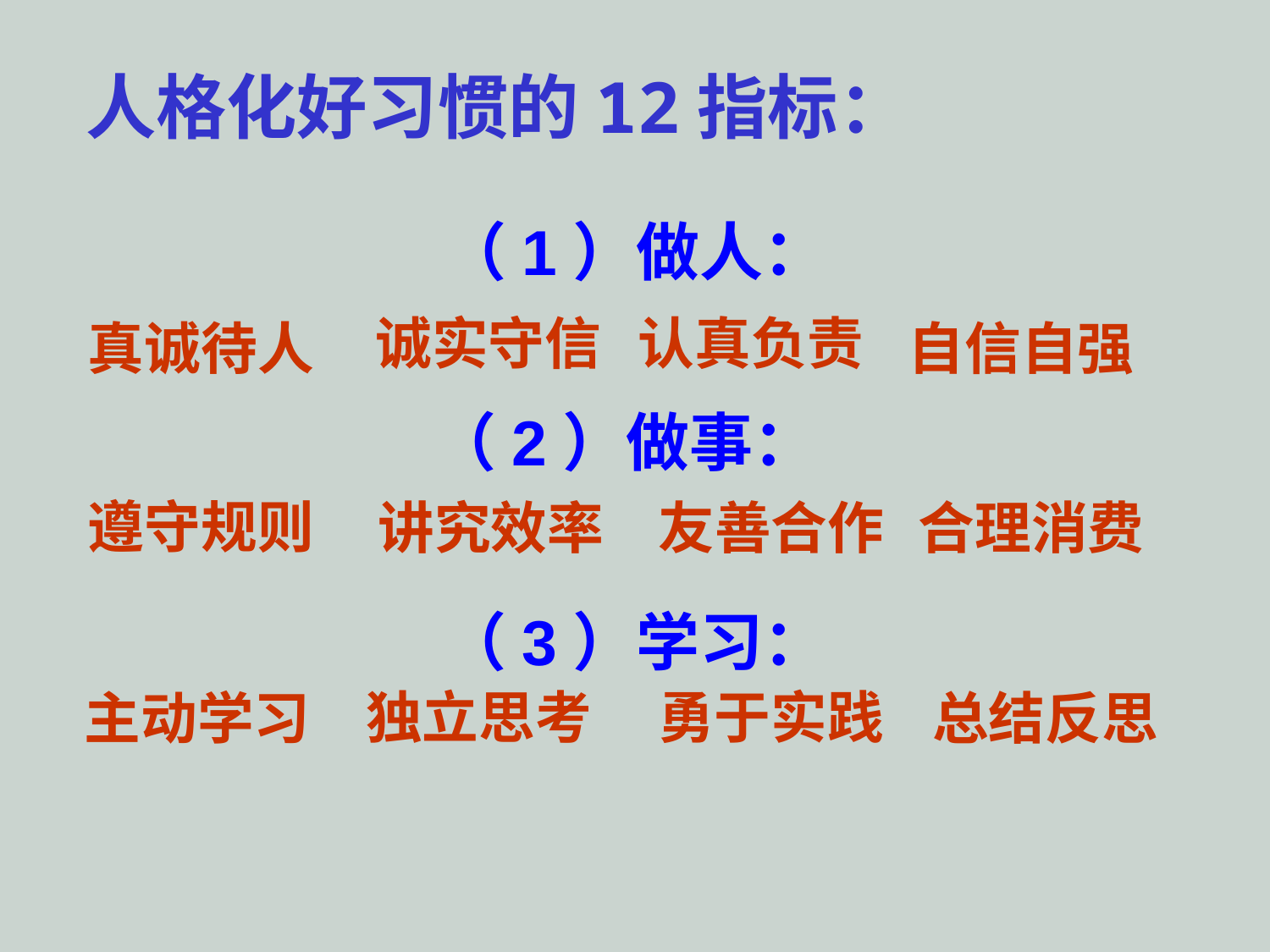

人格化好习惯的12指标：
（1）做人：
诚实守信
认真负责
真诚待人
自信自强
（2）做事：
遵守规则
讲究效率
友善合作
合理消费
（3）学习：
独立思考
勇于实践
主动学习
总结反思